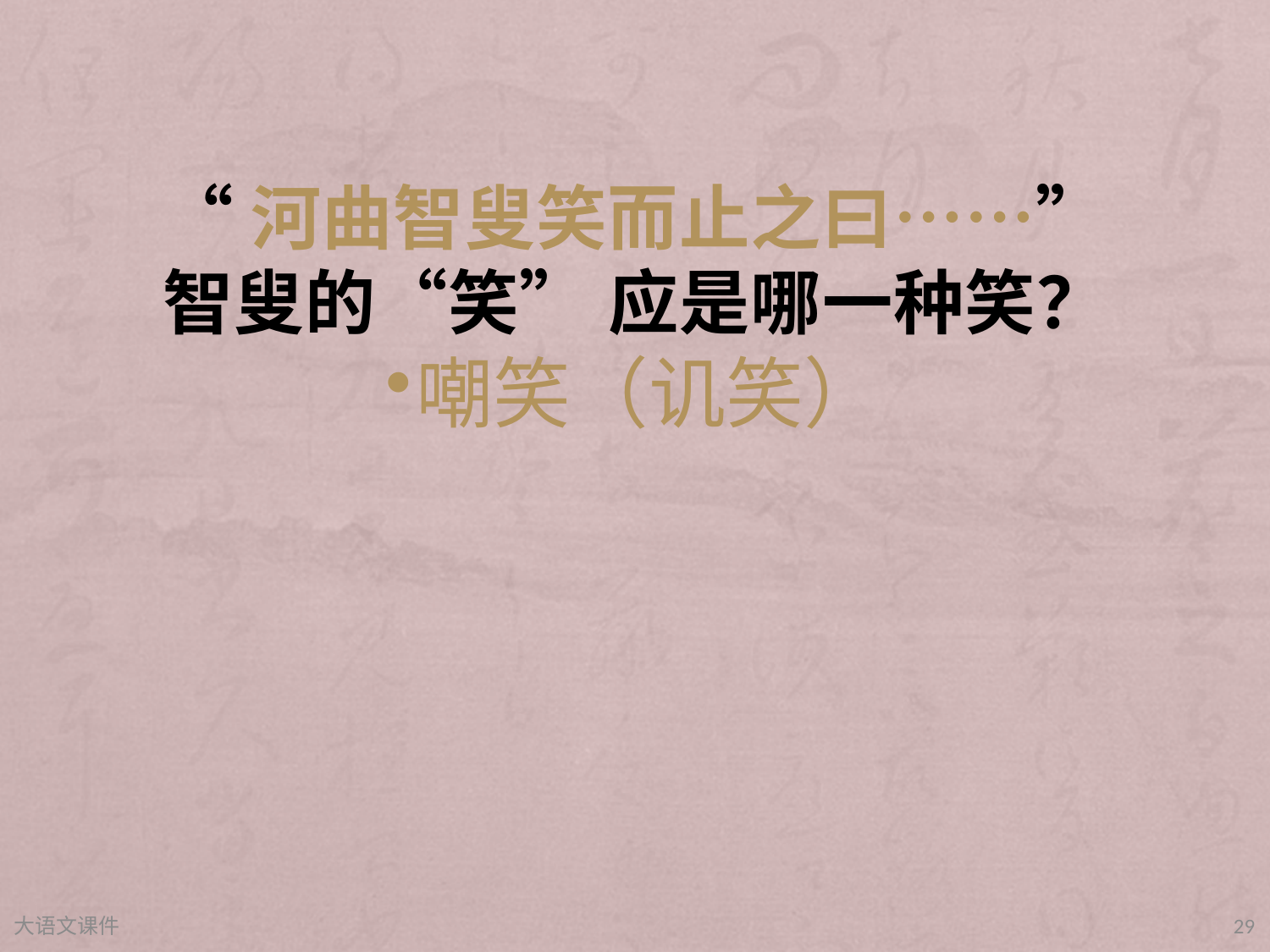

# “河曲智叟笑而止之曰……” 智叟的“笑” 应是哪一种笑？

嘲笑（讥笑）
大语文课件
29